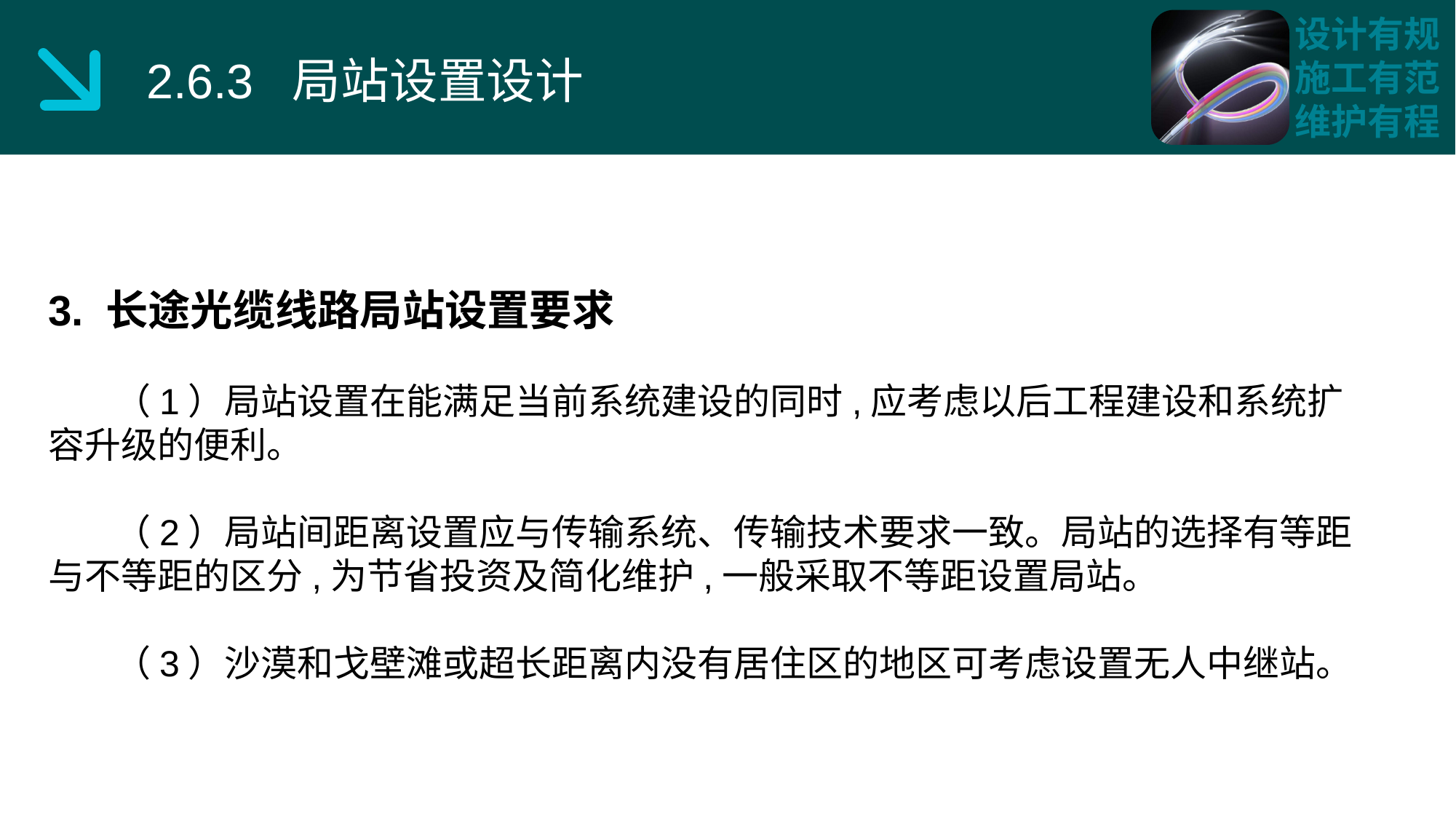

2.6.3  局站设置设计

3. 长途光缆线路局站设置要求

       （1）局站设置在能满足当前系统建设的同时,应考虑以后工程建设和系统扩容升级的便利。

       （2）局站间距离设置应与传输系统、传输技术要求一致。局站的选择有等距与不等距的区分,为节省投资及简化维护,一般采取不等距设置局站。

       （3）沙漠和戈壁滩或超长距离内没有居住区的地区可考虑设置无人中继站。